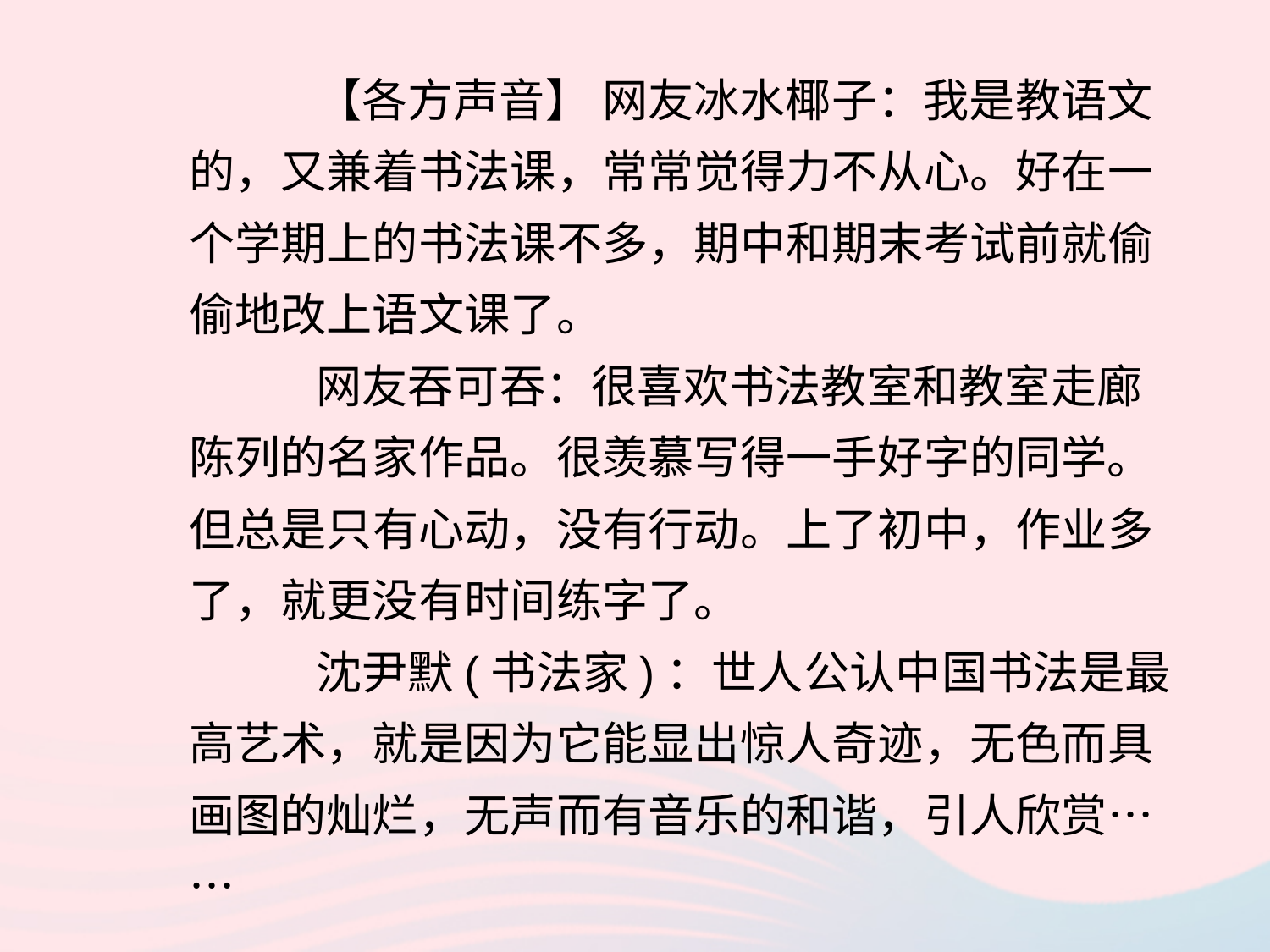

【各方声音】 网友冰水椰子：我是教语文的，又兼着书法课，常常觉得力不从心。好在一个学期上的书法课不多，期中和期末考试前就偷偷地改上语文课了。
 	网友吞可吞：很喜欢书法教室和教室走廊陈列的名家作品。很羡慕写得一手好字的同学。但总是只有心动，没有行动。上了初中，作业多了，就更没有时间练字了。
 	沈尹默(书法家)：世人公认中国书法是最高艺术，就是因为它能显出惊人奇迹，无色而具画图的灿烂，无声而有音乐的和谐，引人欣赏……